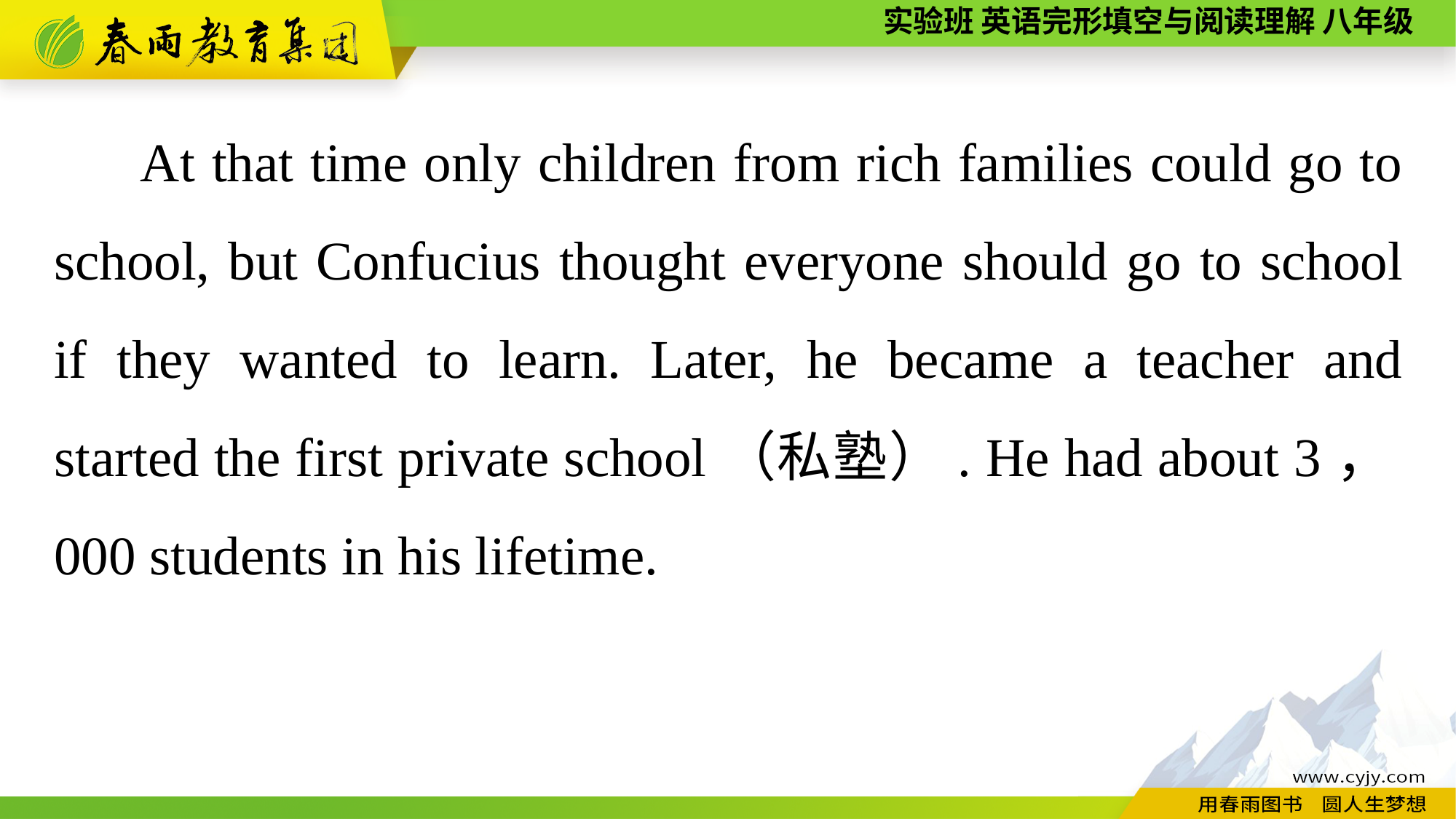

At that time only children from rich families could go to school, but Confucius thought everyone should go to school if they wanted to learn. Later, he became a teacher and started the first private school（私塾）. He had about 3，000 students in his lifetime.